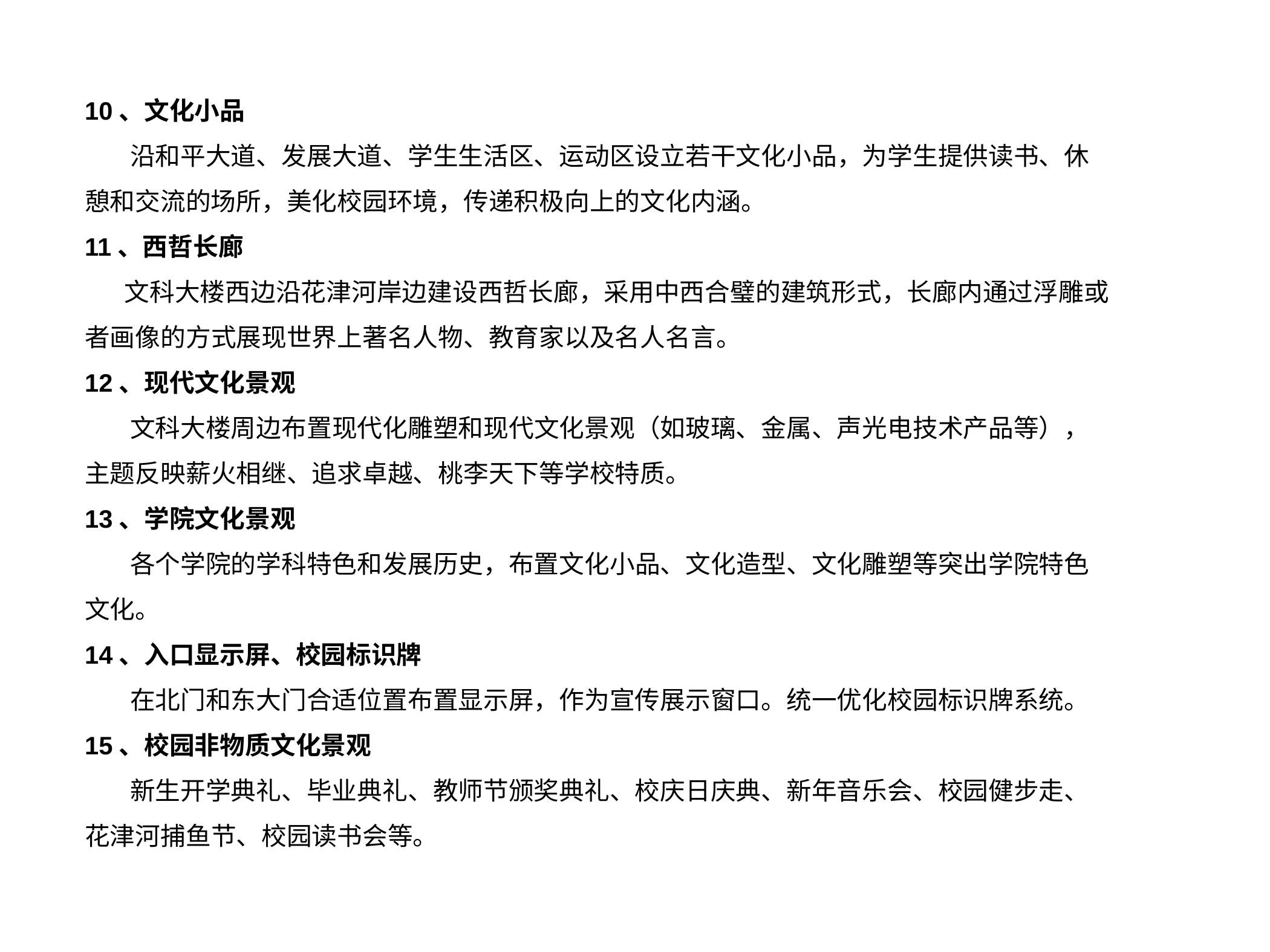

10、文化小品
       沿和平大道、发展大道、学生生活区、运动区设立若干文化小品，为学生提供读书、休憩和交流的场所，美化校园环境，传递积极向上的文化内涵。
11、西哲长廊
      文科大楼西边沿花津河岸边建设西哲长廊，采用中西合璧的建筑形式，长廊内通过浮雕或者画像的方式展现世界上著名人物、教育家以及名人名言。
12、现代文化景观
       文科大楼周边布置现代化雕塑和现代文化景观（如玻璃、金属、声光电技术产品等），主题反映薪火相继、追求卓越、桃李天下等学校特质。
13、学院文化景观
       各个学院的学科特色和发展历史，布置文化小品、文化造型、文化雕塑等突出学院特色文化。
14、入口显示屏、校园标识牌
       在北门和东大门合适位置布置显示屏，作为宣传展示窗口。统一优化校园标识牌系统。
15、校园非物质文化景观
       新生开学典礼、毕业典礼、教师节颁奖典礼、校庆日庆典、新年音乐会、校园健步走、花津河捕鱼节、校园读书会等。